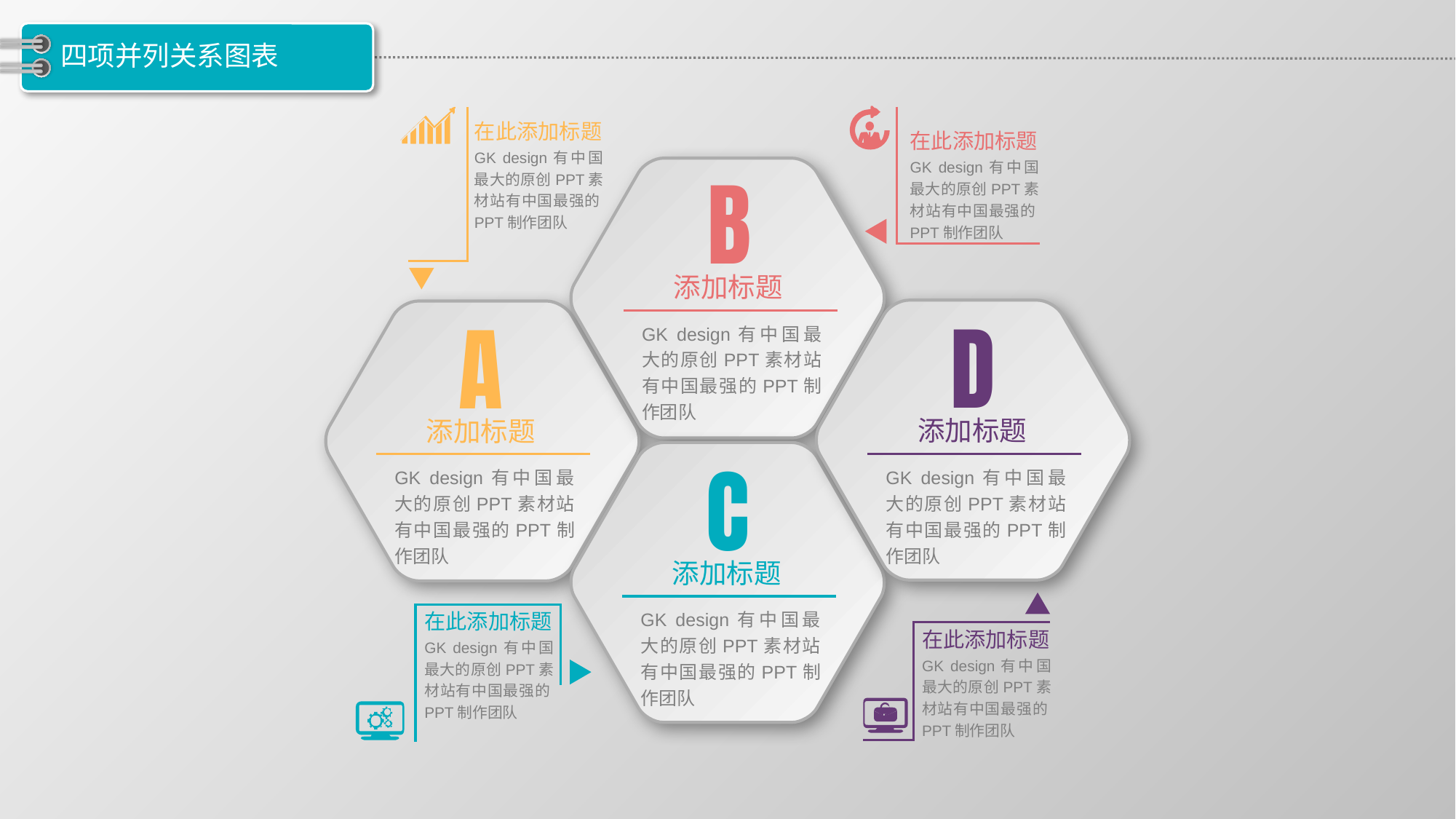

# 四项并列关系图表

在此添加标题
在此添加标题
GK design有中国最大的原创PPT素材站有中国最强的PPT制作团队
GK design有中国最大的原创PPT素材站有中国最强的PPT制作团队

B
添加标题
GK design有中国最大的原创PPT素材站有中国最强的PPT制作团队

D
添加标题
GK design有中国最大的原创PPT素材站有中国最强的PPT制作团队
A
添加标题
GK design有中国最大的原创PPT素材站有中国最强的PPT制作团队

C
添加标题
GK design有中国最大的原创PPT素材站有中国最强的PPT制作团队

在此添加标题

在此添加标题

GK design有中国最大的原创PPT素材站有中国最强的PPT制作团队
GK design有中国最大的原创PPT素材站有中国最强的PPT制作团队